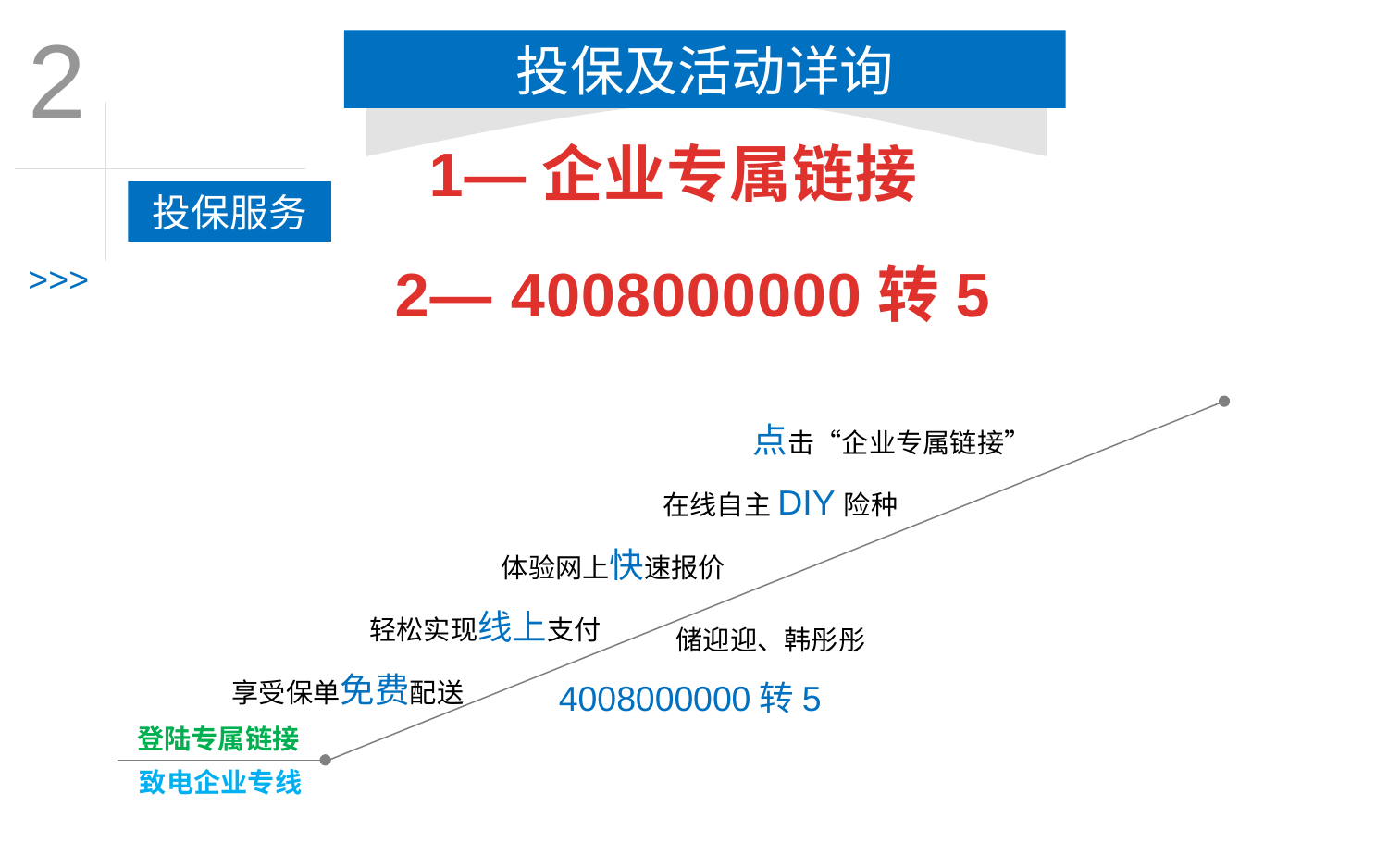

2
投保服务
>>>
投保及活动详询

1—企业专属链接
2— 4008000000转5
                                                                          点击“企业专属链接”
                                                             在线自主DIY险种
                                      体验网上快速报价
                   轻松实现线上支付
享受保单免费配送

                                        储迎迎、韩彤彤
                 4008000000转5
登陆专属链接
 致电企业专线